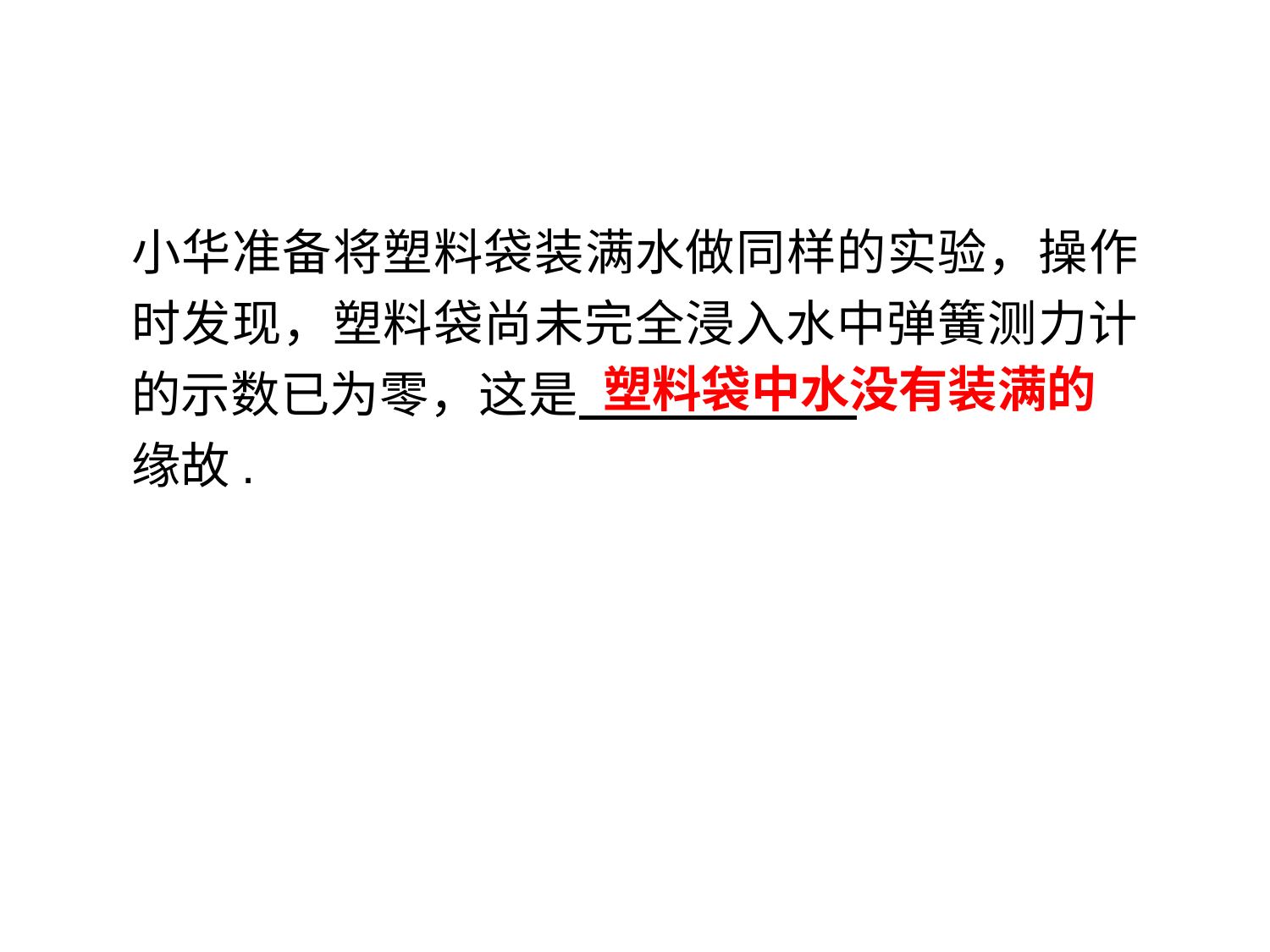

小华准备将塑料袋装满水做同样的实验，操作时发现，塑料袋尚未完全浸入水中弹簧测力计的示数已为零，这是　                    .　　　    　缘故.
塑料袋中水没有装满的